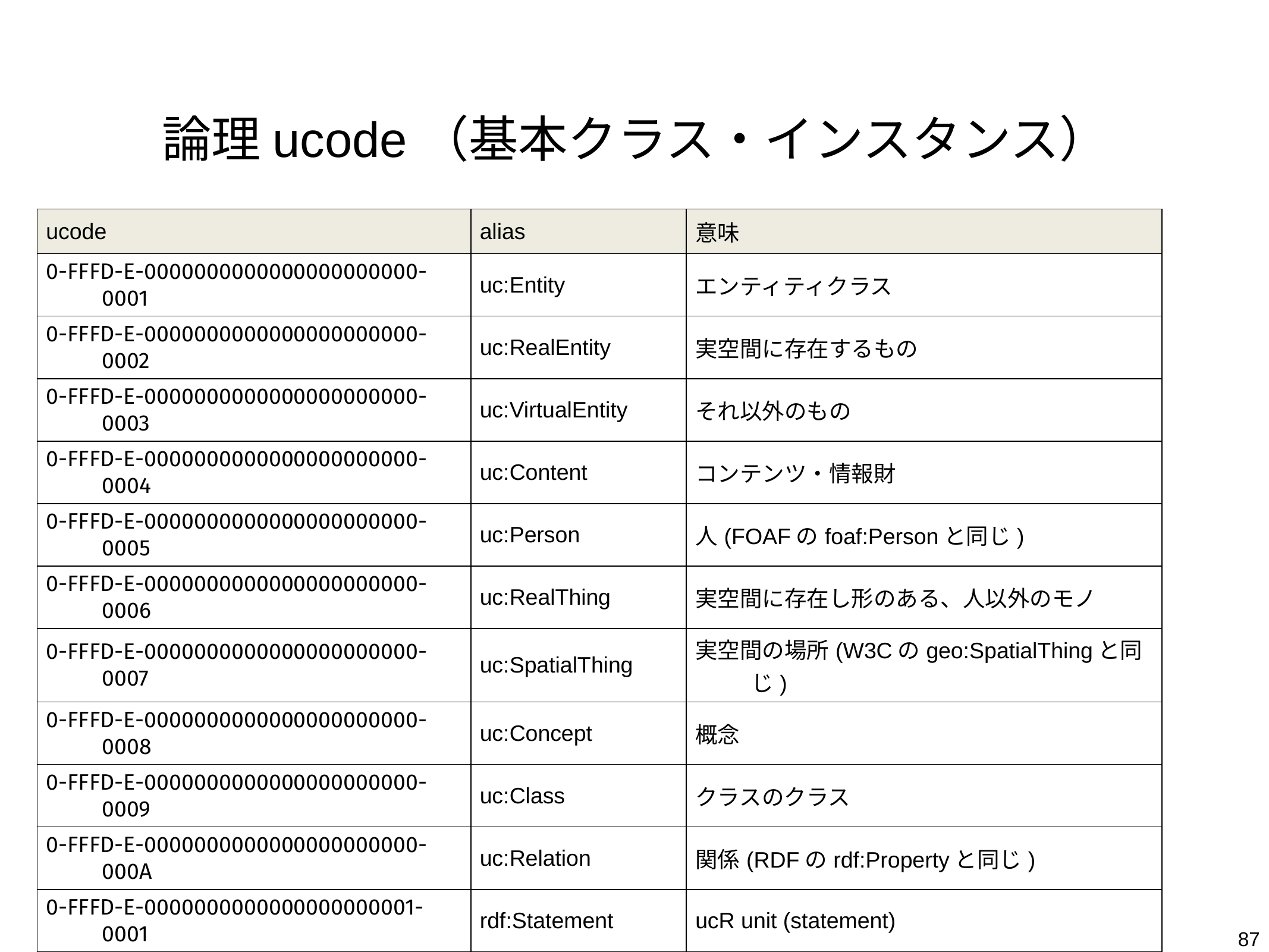

# 論理ucode（基本クラス・インスタンス）
| ucode | alias | 意味 |
| --- | --- | --- |
| 0-FFFD-E-0000000000000000000000-0001 | uc:Entity | エンティティクラス |
| 0-FFFD-E-0000000000000000000000-0002 | uc:RealEntity | 実空間に存在するもの |
| 0-FFFD-E-0000000000000000000000-0003 | uc:VirtualEntity | それ以外のもの |
| 0-FFFD-E-0000000000000000000000-0004 | uc:Content | コンテンツ・情報財 |
| 0-FFFD-E-0000000000000000000000-0005 | uc:Person | 人(FOAFのfoaf:Personと同じ) |
| 0-FFFD-E-0000000000000000000000-0006 | uc:RealThing | 実空間に存在し形のある、人以外のモノ |
| 0-FFFD-E-0000000000000000000000-0007 | uc:SpatialThing | 実空間の場所(W3Cのgeo:SpatialThingと同じ) |
| 0-FFFD-E-0000000000000000000000-0008 | uc:Concept | 概念 |
| 0-FFFD-E-0000000000000000000000-0009 | uc:Class | クラスのクラス |
| 0-FFFD-E-0000000000000000000000-000A | uc:Relation | 関係(RDFのrdf:Propertyと同じ) |
| 0-FFFD-E-0000000000000000000001-0001 | rdf:Statement | ucR unit (statement) |
| 0-FFFD-E-0000000000000000000001-0002 | rdf:Bag | 順番を問わないコンテナ |
| 0-FFFD-E-0000000000000000000001-0003 | rdf:Seq | 順番を持つコンテナ |
| 0-FFFD-E-0000000000000000000001-0004 | rdf:Alt | 代替表現のコンテナ |
| 0-FFFD-E-0000000000000000000001-0005 | rdf:List | コレクションのリストノードクラス |
| 0-FFFD-E-0000000000000000000001-0006 | rdf:nil | リストの終端 |
87